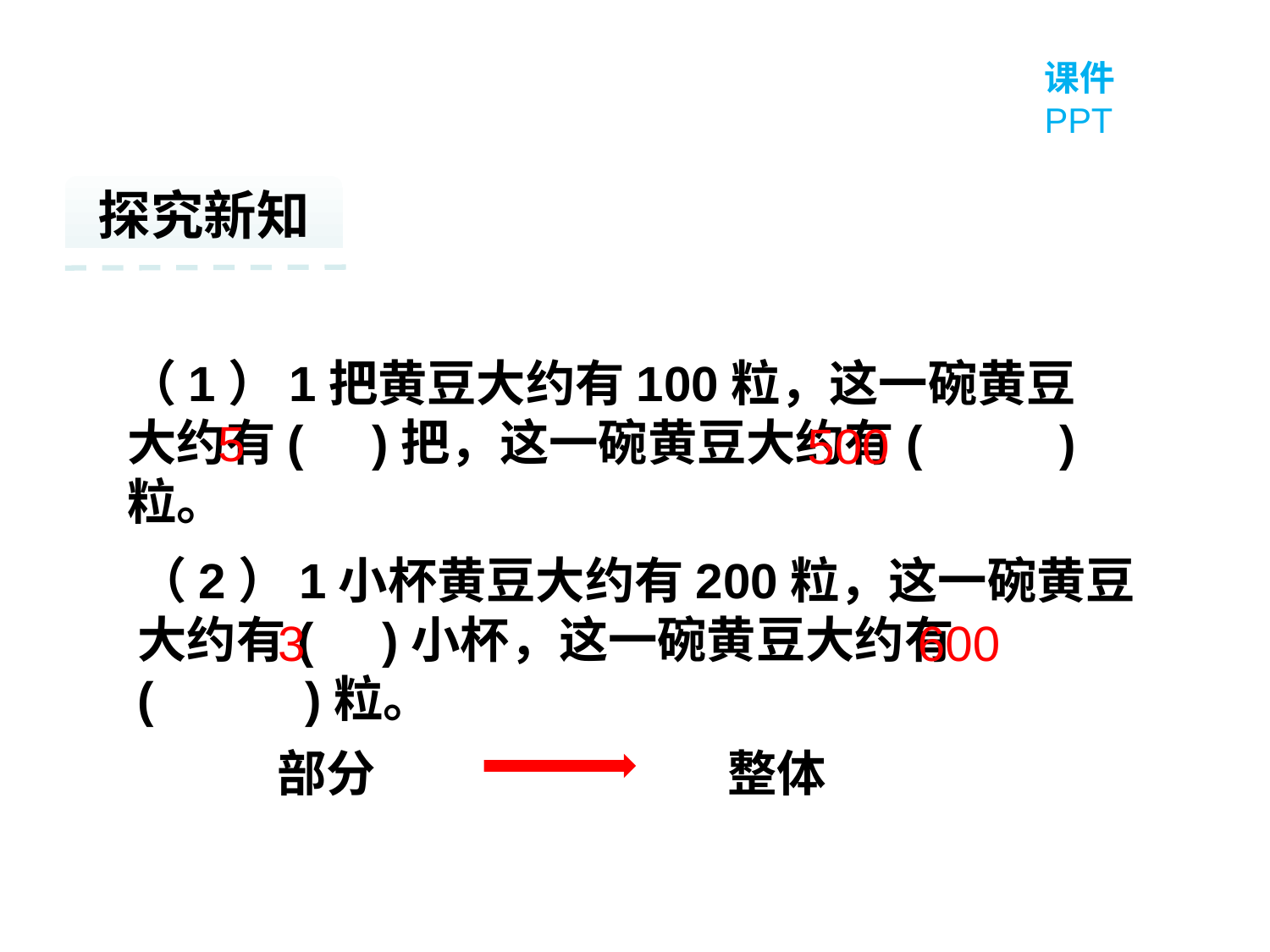

探究新知
（1）1把黄豆大约有100粒，这一碗黄豆大约有(     )把，这一碗黄豆大约有(          )粒。
5
500
（2）1小杯黄豆大约有200粒，这一碗黄豆大约有(     )小杯，这一碗黄豆大约有(           )粒。
3
600
部分
整体